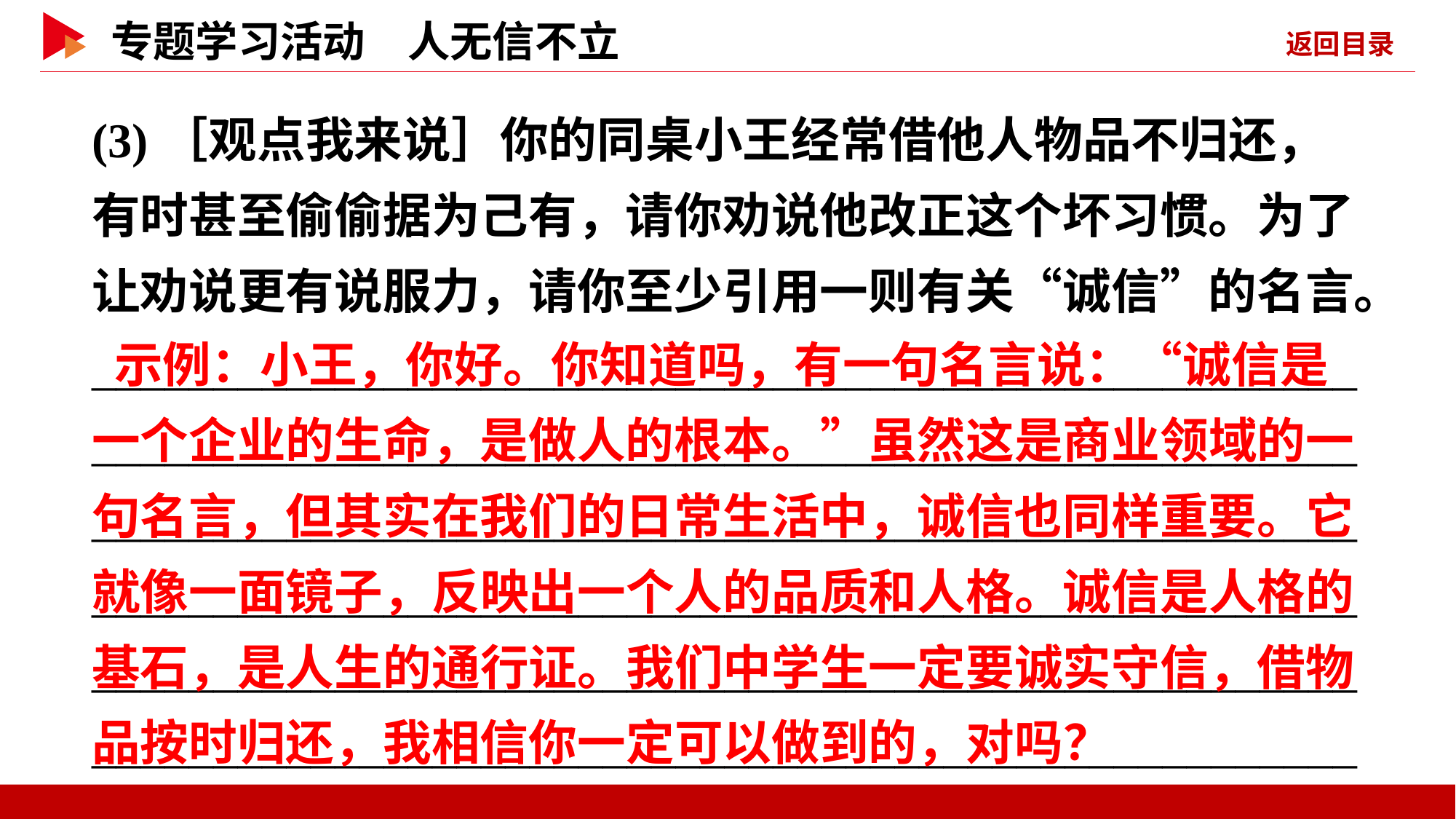

(3)［观点我来说］你的同桌小王经常借他人物品不归还，有时甚至偷偷据为己有，请你劝说他改正这个坏习惯。为了让劝说更有说服力，请你至少引用一则有关“诚信”的名言。
________________________________________________________________________________________________________________________________________________________________________________________________________________________________________________________________________________________________________________________
 示例：小王，你好。你知道吗，有一句名言说：“诚信是一个企业的生命，是做人的根本。”虽然这是商业领域的一句名言，但其实在我们的日常生活中，诚信也同样重要。它就像一面镜子，反映出一个人的品质和人格。诚信是人格的基石，是人生的通行证。我们中学生一定要诚实守信，借物品按时归还，我相信你一定可以做到的，对吗？